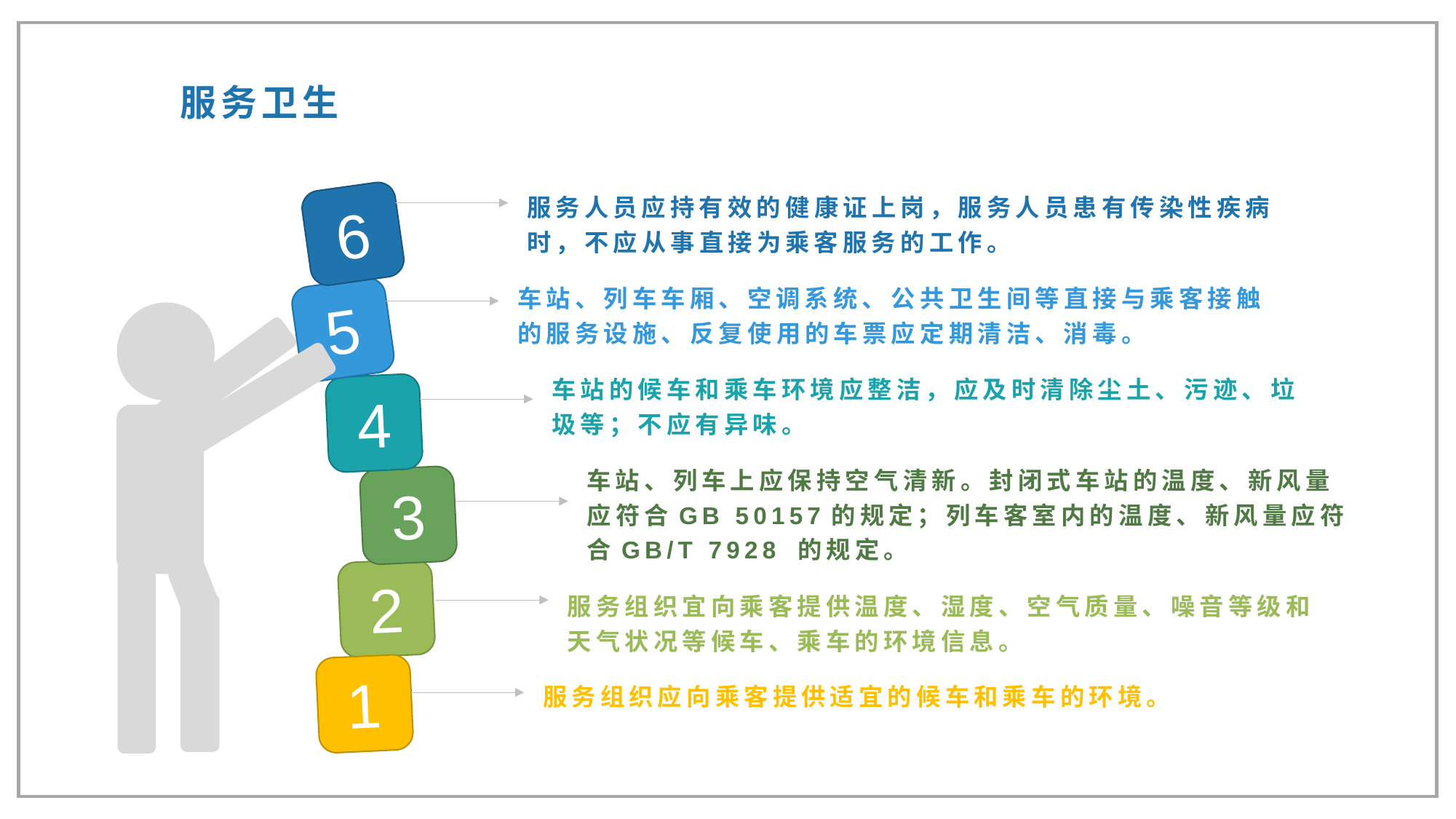

服务卫生
服务人员应持有效的健康证上岗，服务人员患有传染性疾病时，不应从事直接为乘客服务的工作。
6
车站、列车车厢、空调系统、公共卫生间等直接与乘客接触的服务设施、反复使用的车票应定期清洁、消毒。
5

车站的候车和乘车环境应整洁，应及时清除尘土、污迹、垃圾等；不应有异味。
4

车站、列车上应保持空气清新。封闭式车站的温度、新风量应符合GB 50157的规定；列车客室内的温度、新风量应符合GB/T 7928 的规定。
3

2

服务组织宜向乘客提供温度、湿度、空气质量、噪音等级和天气状况等候车、乘车的环境信息。

1
服务组织应向乘客提供适宜的候车和乘车的环境。